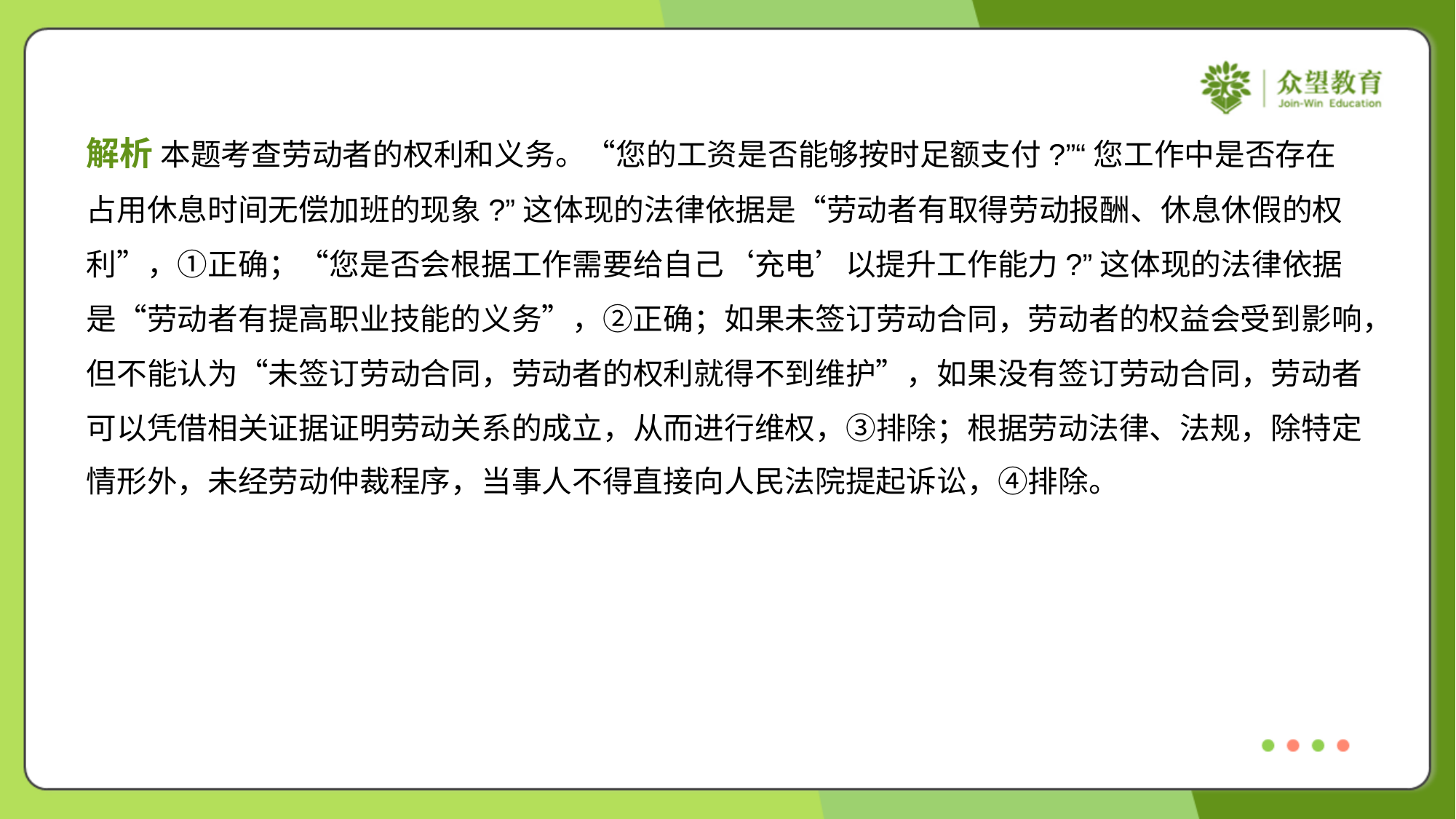

解析 本题考查劳动者的权利和义务。“您的工资是否能够按时足额支付?”“您工作中是否存在
占用休息时间无偿加班的现象?”这体现的法律依据是“劳动者有取得劳动报酬、休息休假的权
利”，①正确；“您是否会根据工作需要给自己‘充电’以提升工作能力?”这体现的法律依据
是“劳动者有提高职业技能的义务”，②正确；如果未签订劳动合同，劳动者的权益会受到影响，
但不能认为“未签订劳动合同，劳动者的权利就得不到维护”，如果没有签订劳动合同，劳动者
可以凭借相关证据证明劳动关系的成立，从而进行维权，③排除；根据劳动法律、法规，除特定
情形外，未经劳动仲裁程序，当事人不得直接向人民法院提起诉讼，④排除。